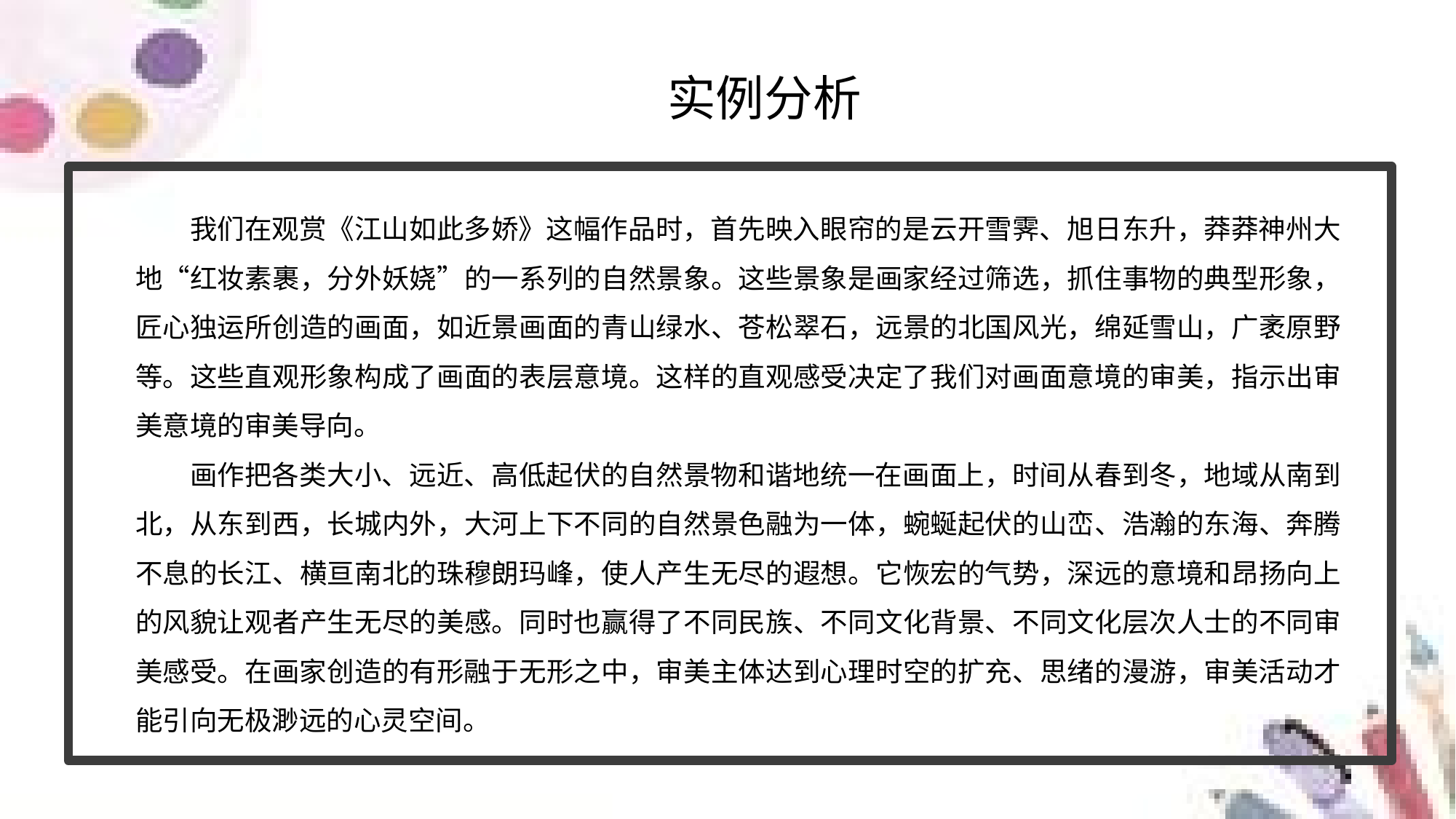

实例分析

我们在观赏《江山如此多娇》这幅作品时，首先映入眼帘的是云开雪霁、旭日东升，莽莽神州大地“红妆素裹，分外妖娆”的一系列的自然景象。这些景象是画家经过筛选，抓住事物的典型形象，匠心独运所创造的画面，如近景画面的青山绿水、苍松翠石，远景的北国风光，绵延雪山，广袤原野等。这些直观形象构成了画面的表层意境。这样的直观感受决定了我们对画面意境的审美，指示出审美意境的审美导向。
画作把各类大小、远近、高低起伏的自然景物和谐地统一在画面上，时间从春到冬，地域从南到北，从东到西，长城内外，大河上下不同的自然景色融为一体，蜿蜒起伏的山峦、浩瀚的东海、奔腾不息的长江、横亘南北的珠穆朗玛峰，使人产生无尽的遐想。它恢宏的气势，深远的意境和昂扬向上的风貌让观者产生无尽的美感。同时也赢得了不同民族、不同文化背景、不同文化层次人士的不同审美感受。在画家创造的有形融于无形之中，审美主体达到心理时空的扩充、思绪的漫游，审美活动才能引向无极渺远的心灵空间。